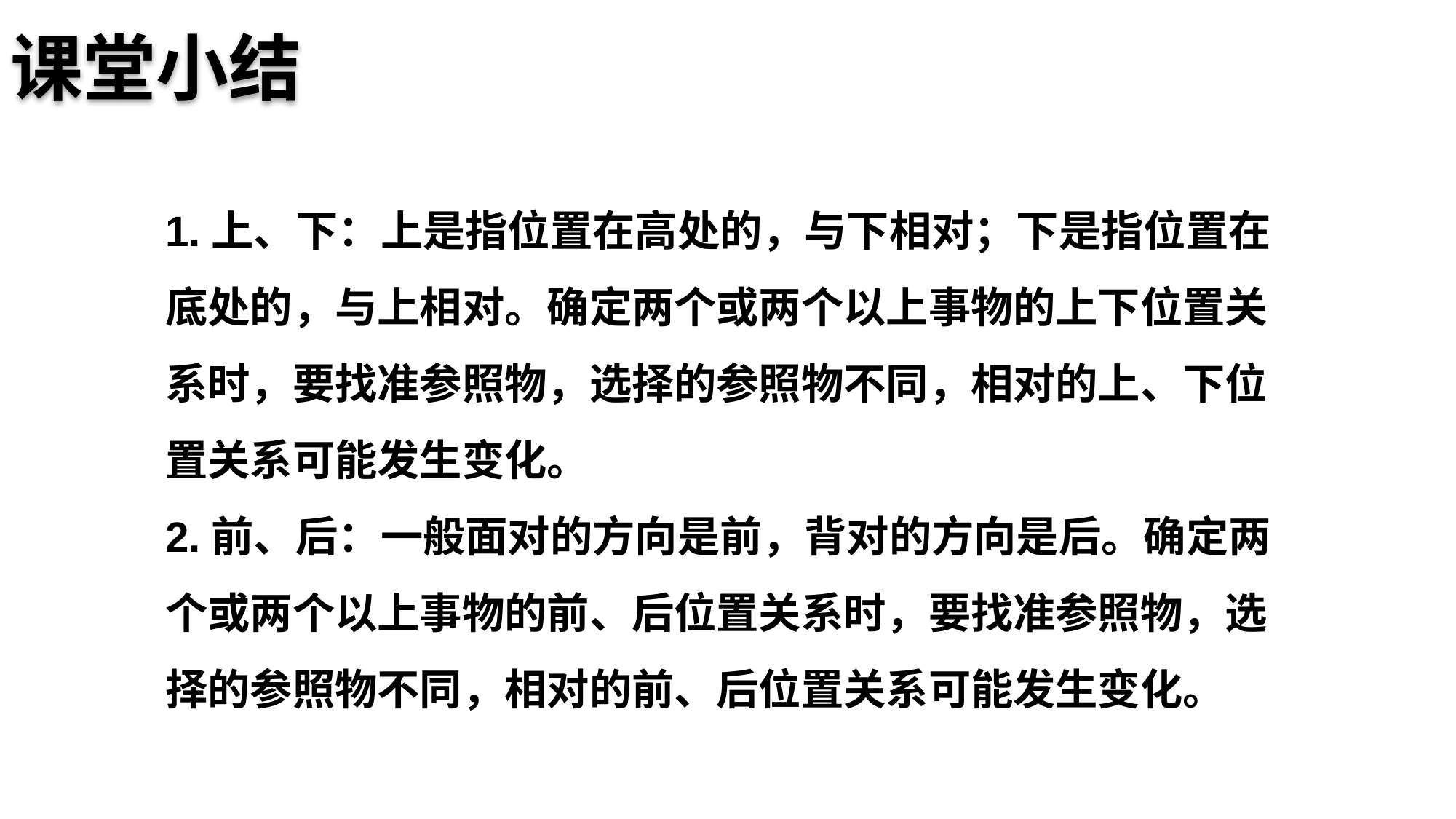

课堂小结
1.上、下：上是指位置在高处的，与下相对；下是指位置在底处的，与上相对。确定两个或两个以上事物的上下位置关系时，要找准参照物，选择的参照物不同，相对的上、下位置关系可能发生变化。
2.前、后：一般面对的方向是前，背对的方向是后。确定两个或两个以上事物的前、后位置关系时，要找准参照物，选择的参照物不同，相对的前、后位置关系可能发生变化。